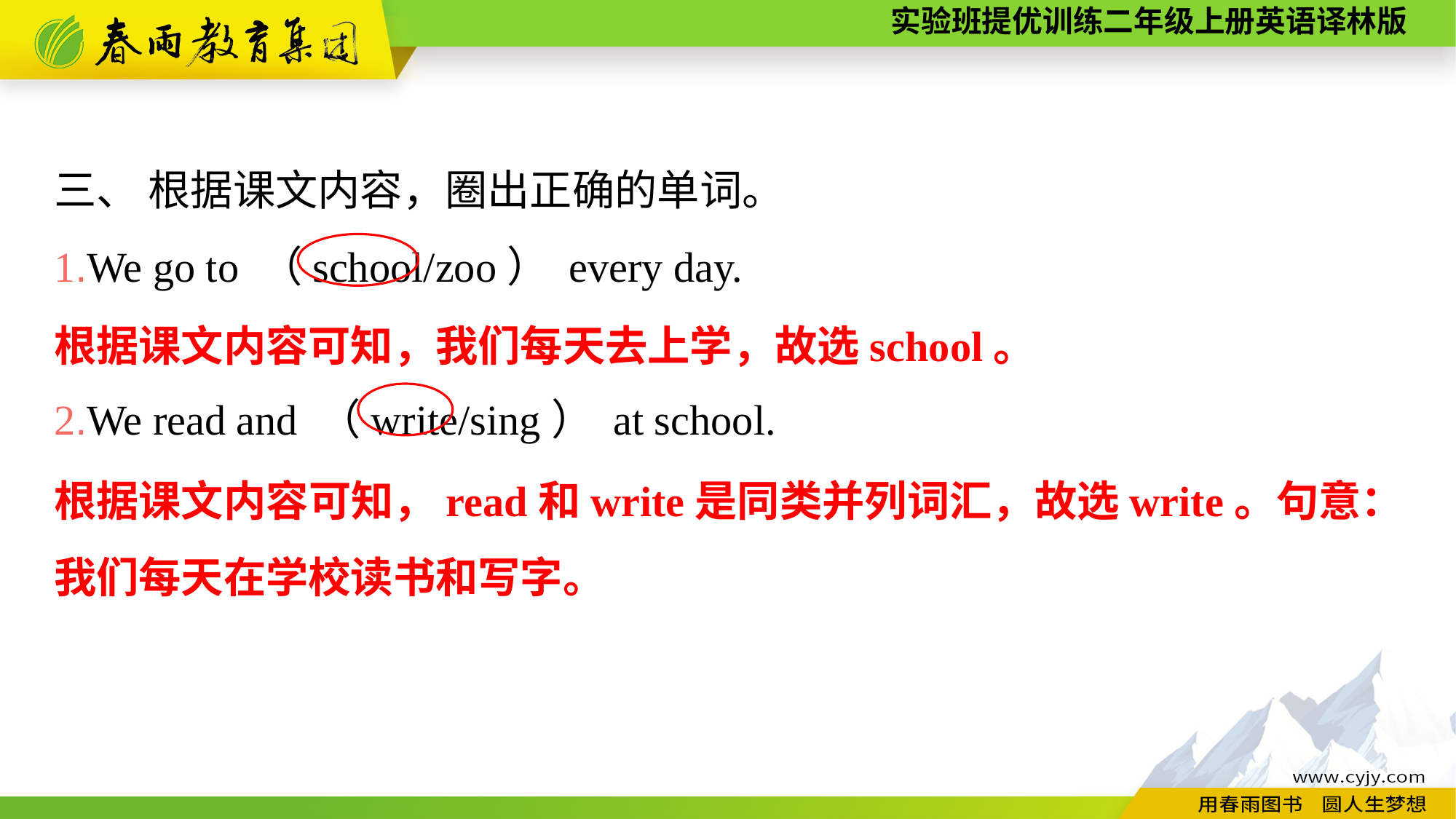

三、 根据课文内容，圈出正确的单词。
1.We go to （school/zoo） every day.

2.We read and （write/sing） at school.

根据课文内容可知，我们每天去上学，故选school。

根据课文内容可知，read和write是同类并列词汇，故选write。句意：我们每天在学校读书和写字。